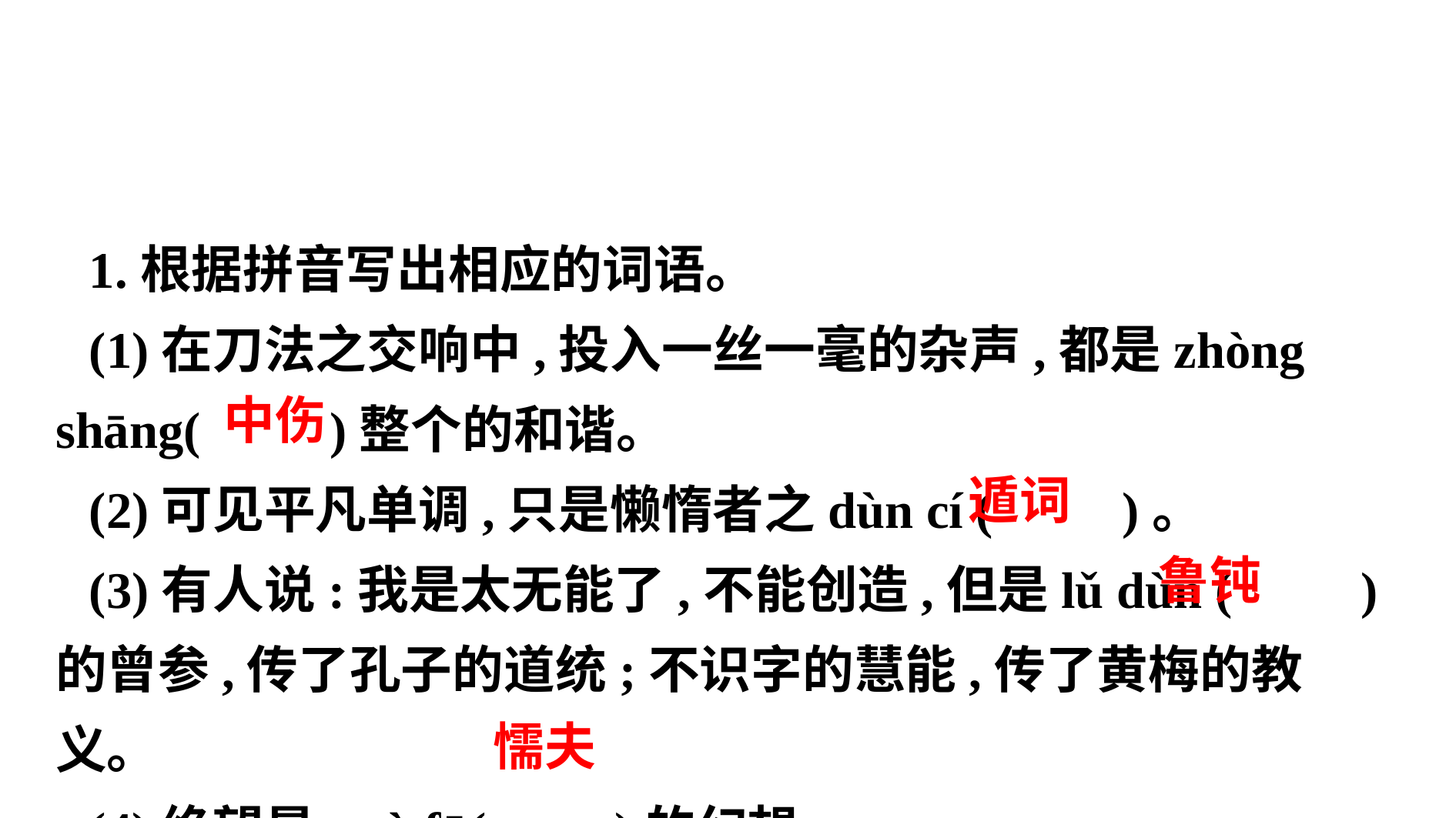

1.根据拼音写出相应的词语。
(1)在刀法之交响中,投入一丝一毫的杂声,都是zhòng shāng(          )整个的和谐。
(2)可见平凡单调,只是懒惰者之dùn cí (          )。
(3)有人说:我是太无能了,不能创造,但是lǔ dùn (          )的曾参,传了孔子的道统;不识字的慧能,传了黄梅的教义。
(4)绝望是nuò fū(          )的幻想。
 中伤
 遁词
 鲁钝
 懦夫